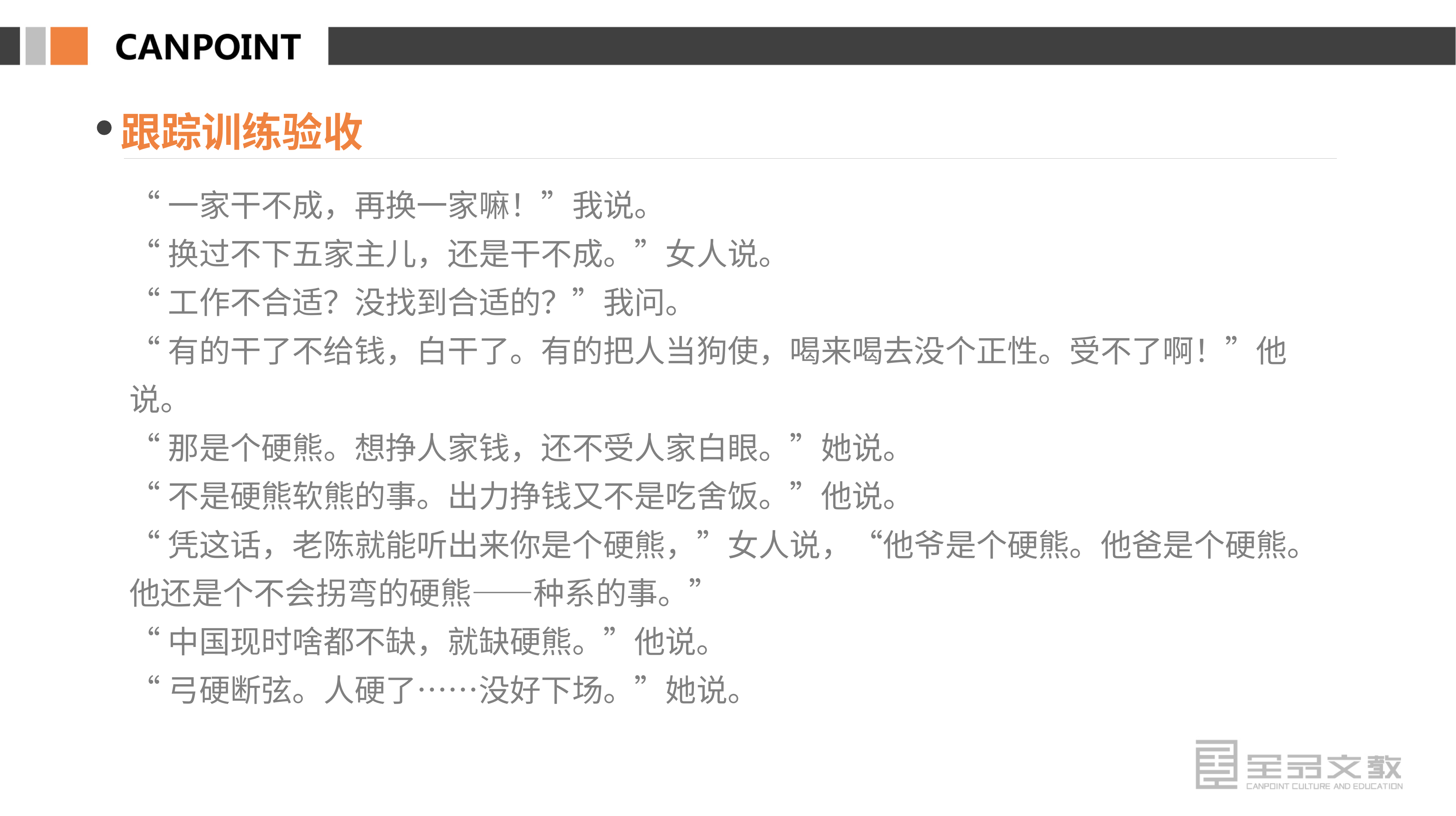

跟踪训练验收

“一家干不成，再换一家嘛！”我说。
“换过不下五家主儿，还是干不成。”女人说。
“工作不合适？没找到合适的？”我问。
“有的干了不给钱，白干了。有的把人当狗使，喝来喝去没个正性。受不了啊！”他说。
“那是个硬熊。想挣人家钱，还不受人家白眼。”她说。
“不是硬熊软熊的事。出力挣钱又不是吃舍饭。”他说。
“凭这话，老陈就能听出来你是个硬熊，”女人说，“他爷是个硬熊。他爸是个硬熊。他还是个不会拐弯的硬熊——种系的事。”
“中国现时啥都不缺，就缺硬熊。”他说。
“弓硬断弦。人硬了……没好下场。”她说。